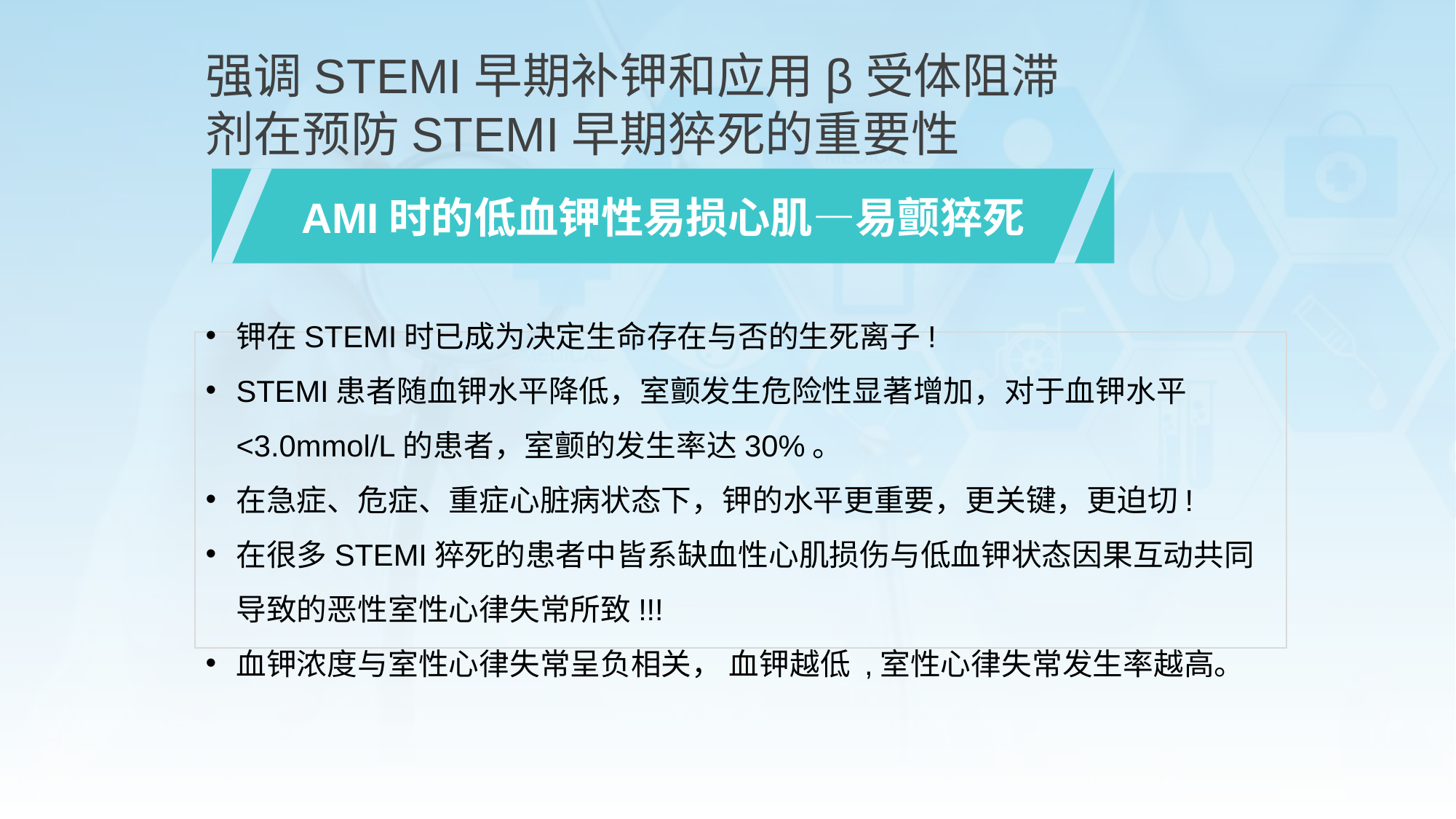

强调STEMI早期补钾和应用β受体阻滞剂在预防STEMI早期猝死的重要性
AMI时的低血钾性易损心肌—易颤猝死
钾在STEMI时已成为决定生命存在与否的生死离子!
STEMI患者随血钾水平降低，室颤发生危险性显著增加，对于血钾水平<3.0mmol/L的患者，室颤的发生率达30%。
在急症、危症、重症心脏病状态下，钾的水平更重要，更关键，更迫切!
在很多STEMI猝死的患者中皆系缺血性心肌损伤与低血钾状态因果互动共同导致的恶性室性心律失常所致!!!
血钾浓度与室性心律失常呈负相关， 血钾越低 ,室性心律失常发生率越高。